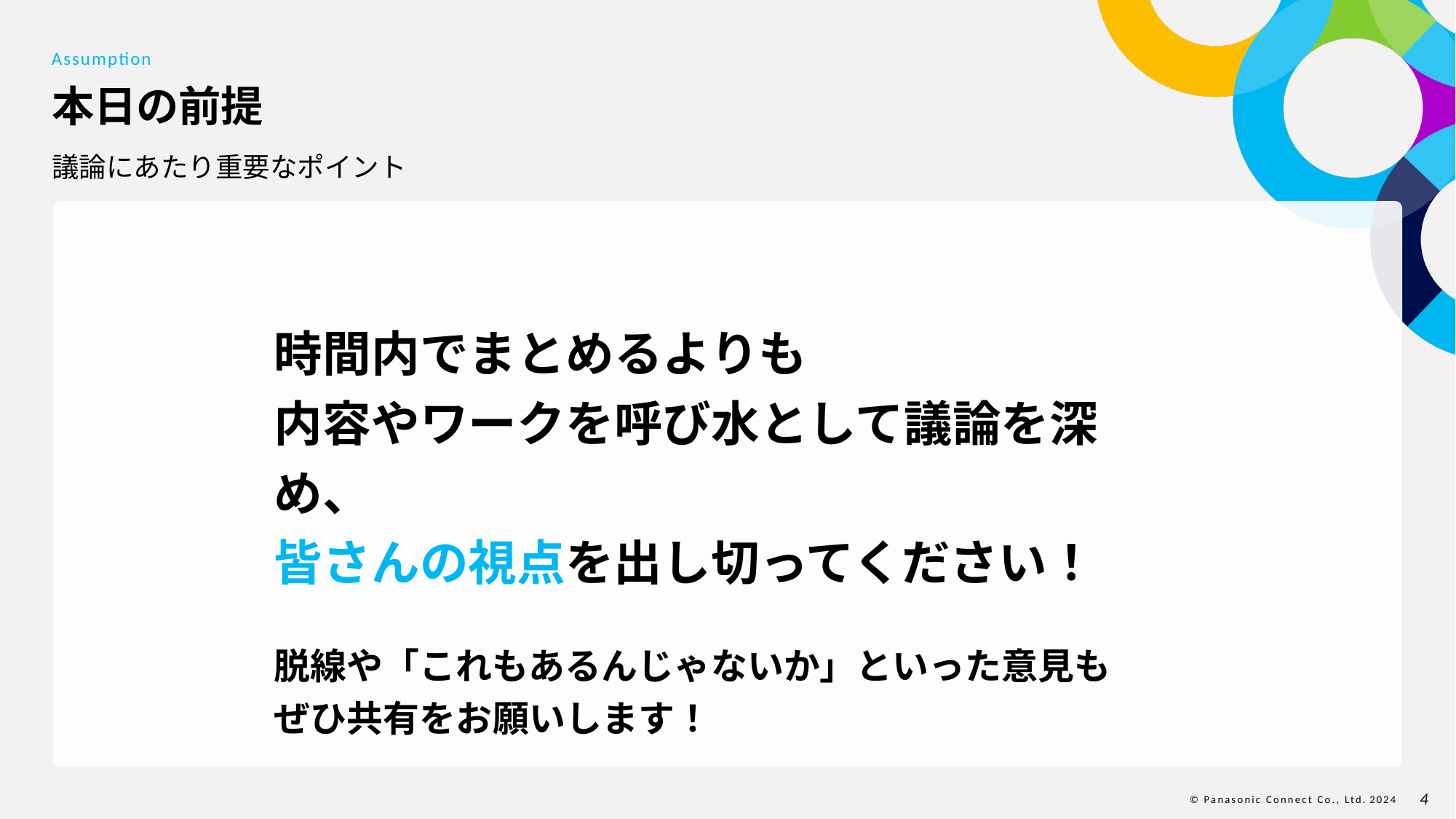

Assumption
# 本日の前提
議論にあたり重要なポイント

時間内でまとめるよりも
内容やワークを呼び水として議論を深め、
皆さんの視点を出し切ってください！
脱線や「これもあるんじゃないか」といった意見も
ぜひ共有をお願いします！